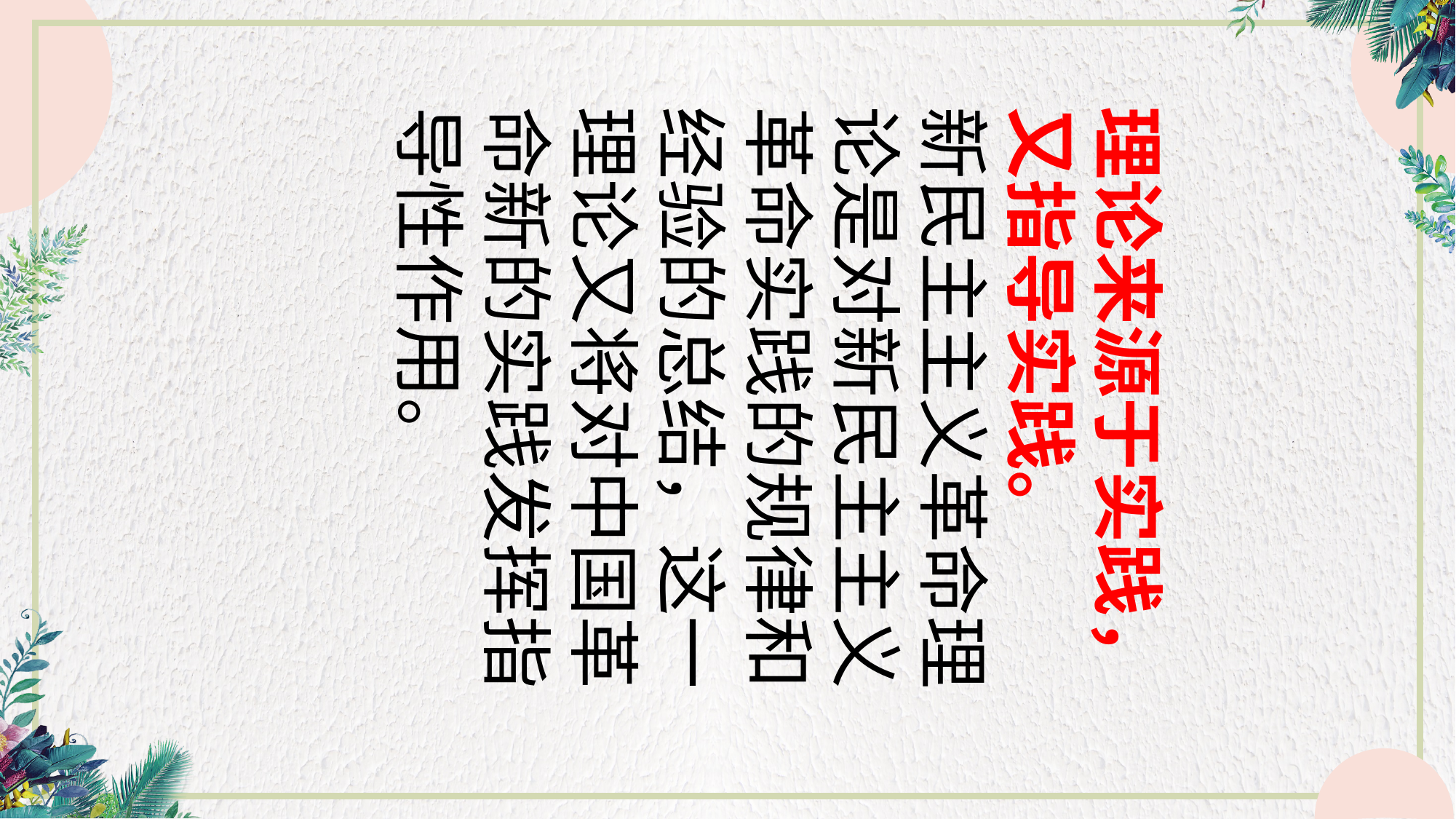

理论来源于实践，又指导实践。
新民主主义革命理论是对新民主主义革命实践的规律和经验的总结，这一理论又将对中国革命新的实践发挥指导性作用。